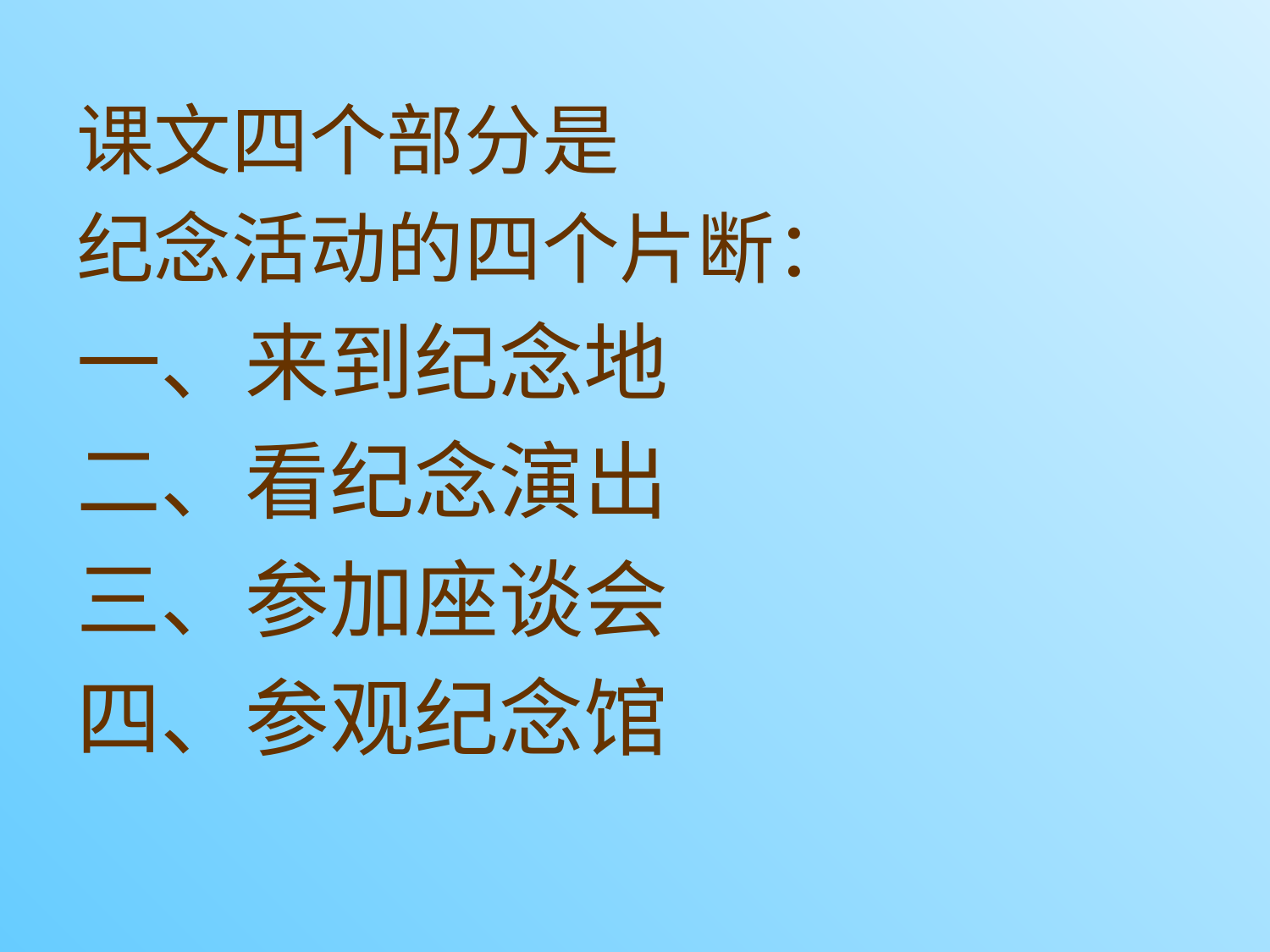

课文四个部分是
纪念活动的四个片断：
一、来到纪念地
二、看纪念演出
三、参加座谈会
四、参观纪念馆